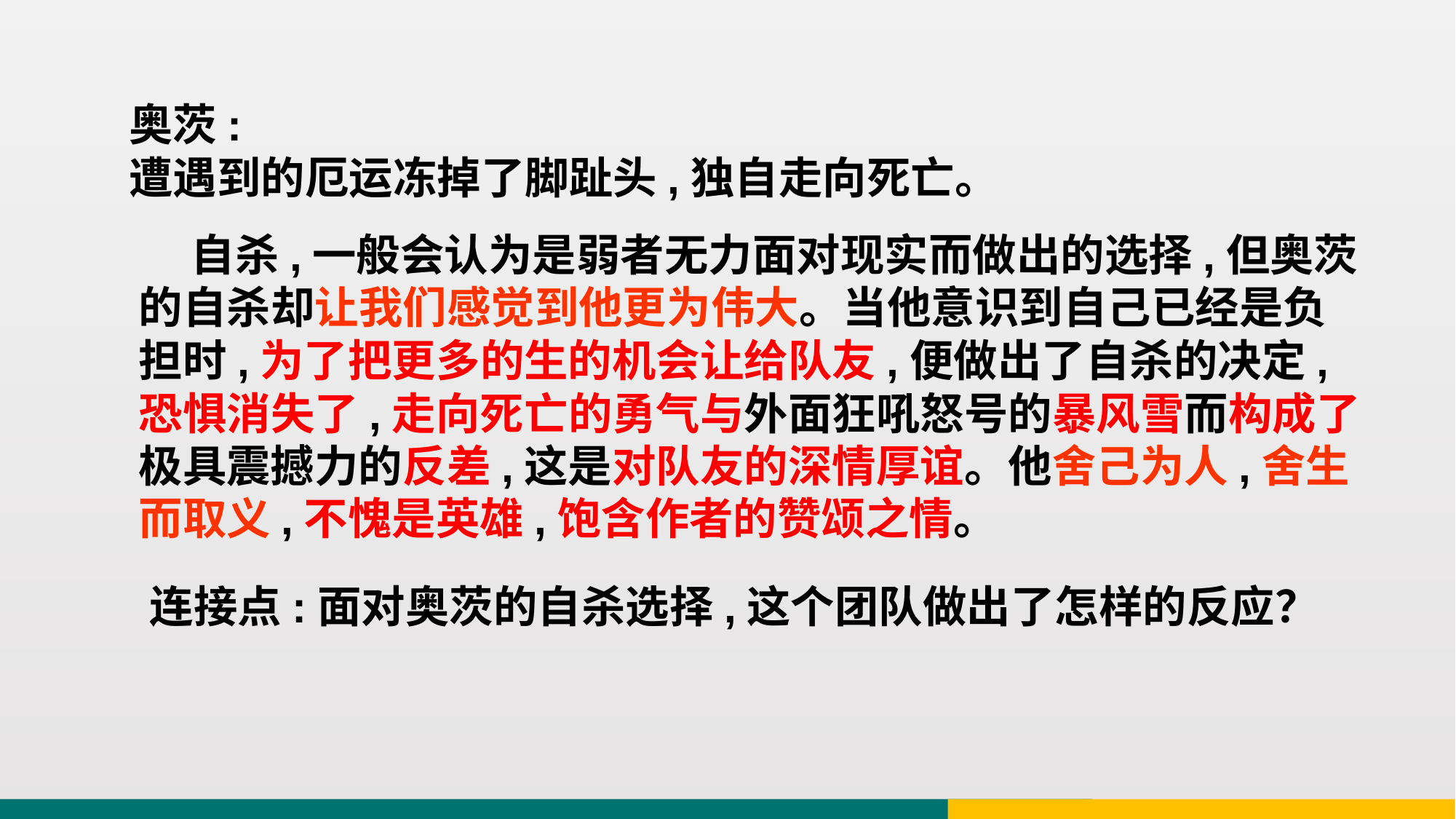

奥茨:
遭遇到的厄运冻掉了脚趾头,独自走向死亡。
    自杀,一般会认为是弱者无力面对现实而做出的选择,但奥茨的自杀却让我们感觉到他更为伟大。当他意识到自己已经是负担时,为了把更多的生的机会让给队友,便做出了自杀的决定,恐惧消失了,走向死亡的勇气与外面狂吼怒号的暴风雪而构成了极具震撼力的反差,这是对队友的深情厚谊。他舍己为人,舍生而取义,不愧是英雄,饱含作者的赞颂之情。
连接点:面对奥茨的自杀选择,这个团队做出了怎样的反应？